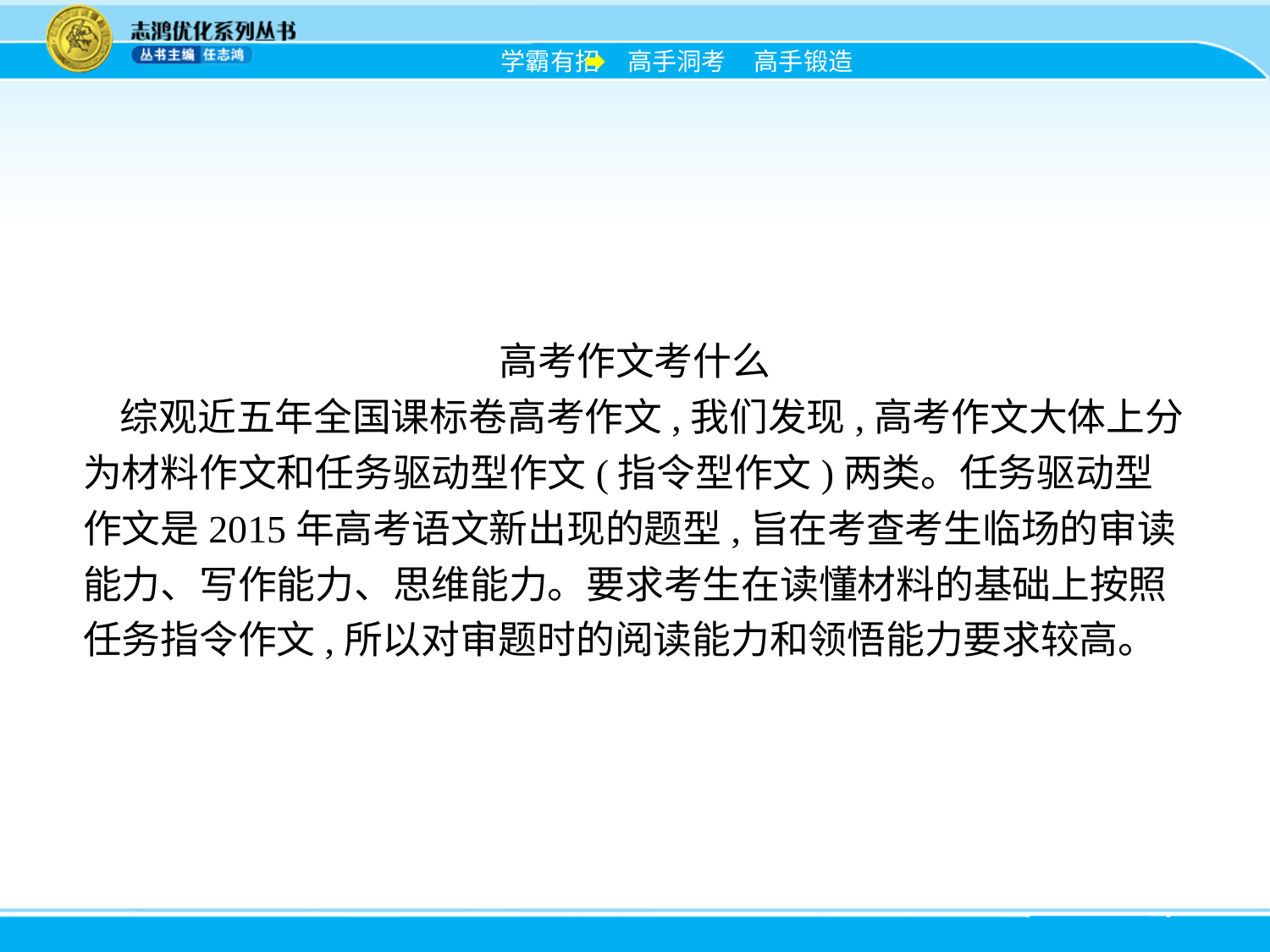

高考作文考什么
综观近五年全国课标卷高考作文,我们发现,高考作文大体上分为材料作文和任务驱动型作文(指令型作文)两类。任务驱动型作文是2015年高考语文新出现的题型,旨在考查考生临场的审读能力、写作能力、思维能力。要求考生在读懂材料的基础上按照任务指令作文,所以对审题时的阅读能力和领悟能力要求较高。